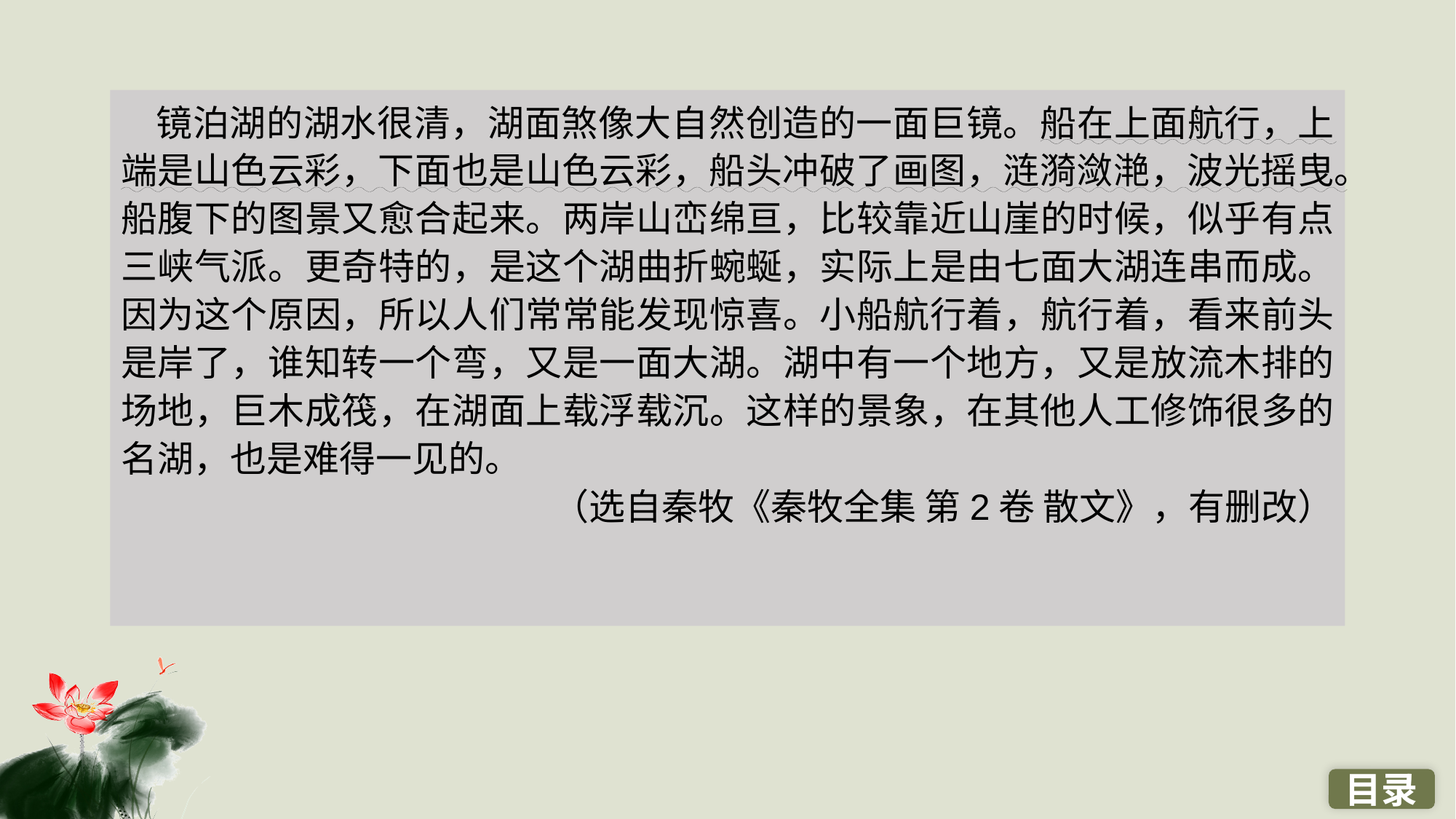

镜泊湖的湖水很清，湖面煞像大自然创造的一面巨镜。船在上面航行，上端是山色云彩，下面也是山色云彩，船头冲破了画图，涟漪潋滟，波光摇曳。船腹下的图景又愈合起来。两岸山峦绵亘，比较靠近山崖的时候，似乎有点三峡气派。更奇特的，是这个湖曲折蜿蜒，实际上是由七面大湖连串而成。因为这个原因，所以人们常常能发现惊喜。小船航行着，航行着，看来前头是岸了，谁知转一个弯，又是一面大湖。湖中有一个地方，又是放流木排的场地，巨木成筏，在湖面上载浮载沉。这样的景象，在其他人工修饰很多的名湖，也是难得一见的。
（选自秦牧《秦牧全集 第2卷 散文》，有删改）